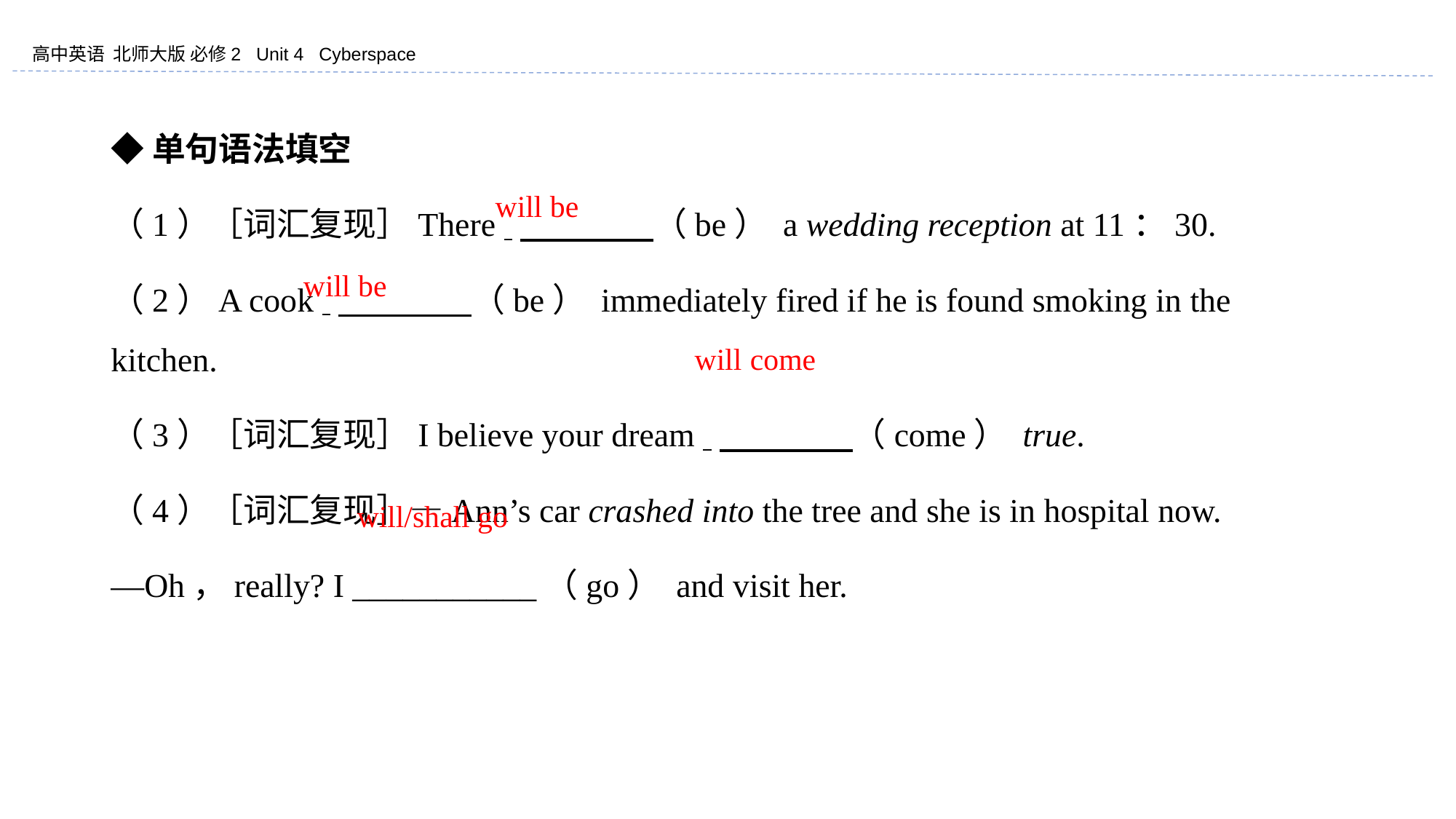

◆单句语法填空
（1）［词汇复现］There  　　　　（be） a wedding reception at 11：30.
（2）A cook  　　　　（be） immediately fired if he is found smoking in the kitchen.
（3）［词汇复现］I believe your dream  　　　　（come） true.
（4）［词汇复现］—Ann’s car crashed into the tree and she is in hospital now.
—Oh，really? I ___________（go） and visit her.

will be
will be
will come
will/shall go